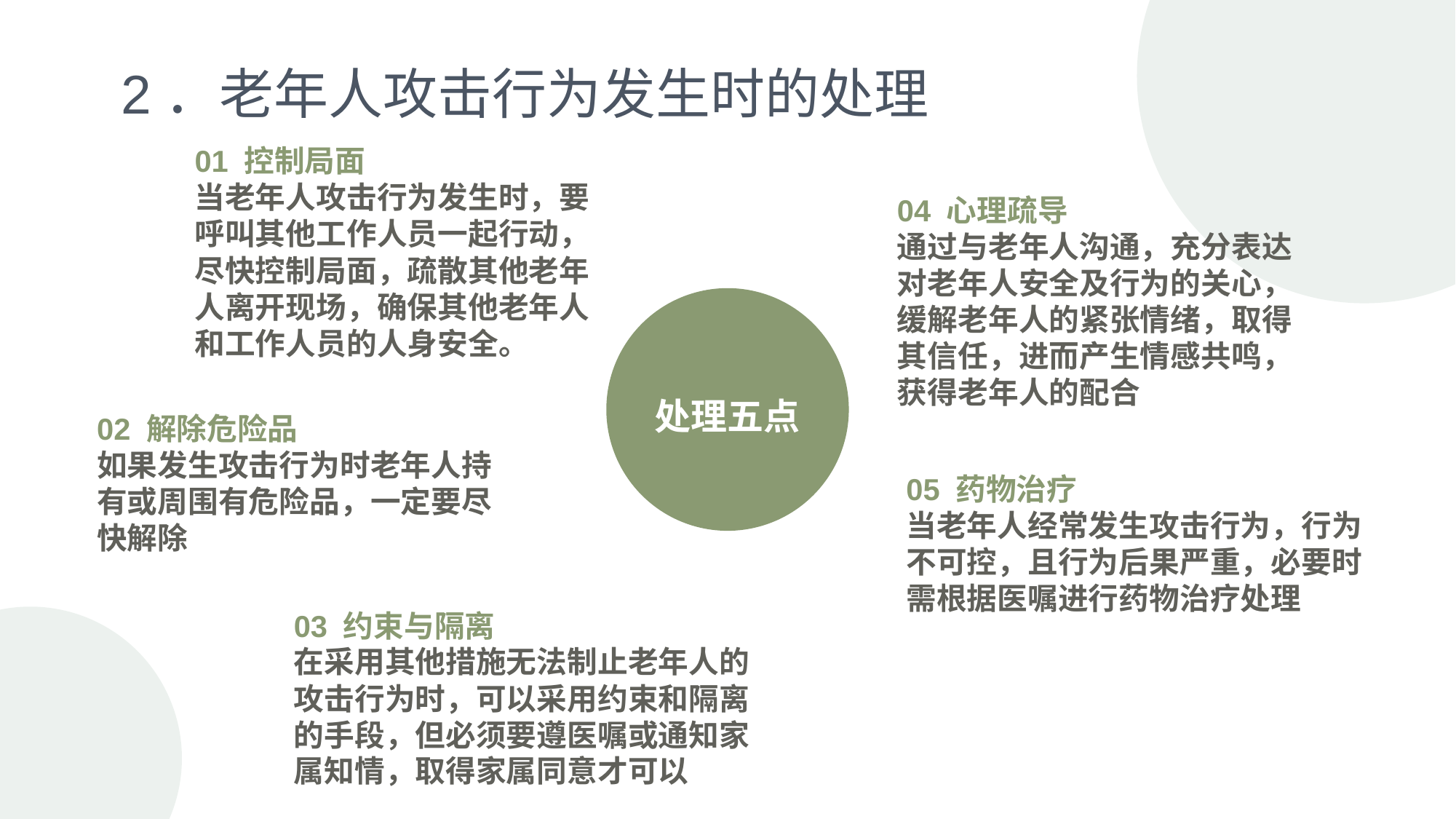

2．老年人攻击行为发生时的处理

01 控制局面
当老年人攻击行为发生时，要呼叫其他工作人员一起行动，尽快控制局面，疏散其他老年人离开现场，确保其他老年人和工作人员的人身安全。

04 心理疏导
通过与老年人沟通，充分表达对老年人安全及行为的关心，缓解老年人的紧张情绪，取得其信任，进而产生情感共鸣，获得老年人的配合
处理五点
02 解除危险品
如果发生攻击行为时老年人持有或周围有危险品，一定要尽快解除

05 药物治疗
当老年人经常发生攻击行为，行为不可控，且行为后果严重，必要时需根据医嘱进行药物治疗处理

03 约束与隔离
在采用其他措施无法制止老年人的攻击行为时，可以采用约束和隔离的手段，但必须要遵医嘱或通知家属知情，取得家属同意才可以